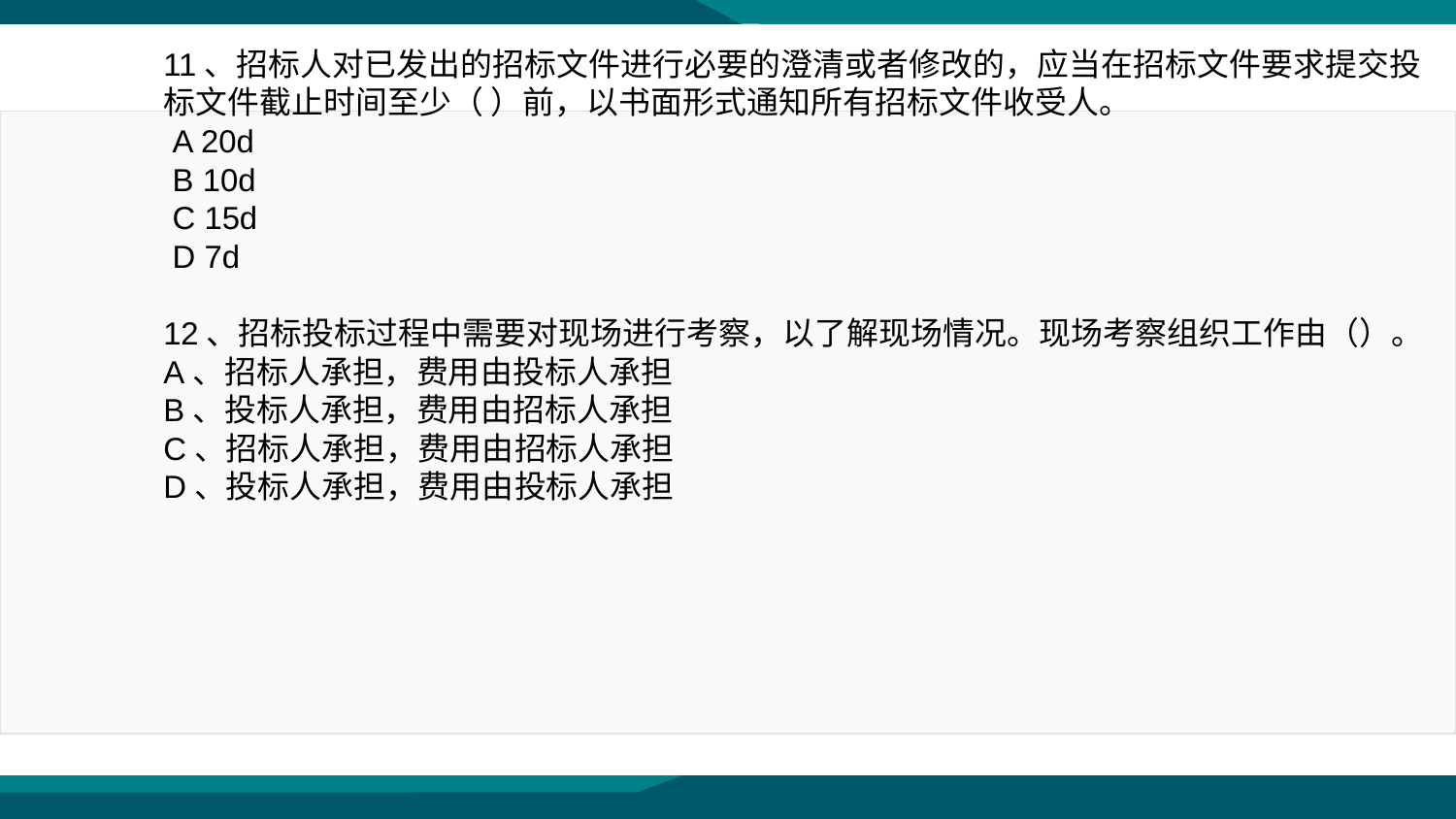

11、招标人对已发出的招标文件进行必要的澄清或者修改的，应当在招标文件要求提交投标文件截止时间至少（ ）前，以书面形式通知所有招标文件收受人。
 A 20d
 B 10d
 C 15d
 D 7d
12、招标投标过程中需要对现场进行考察，以了解现场情况。现场考察组织工作由（）。
A、招标人承担，费用由投标人承担
B、投标人承担，费用由招标人承担
C、招标人承担，费用由招标人承担
D、投标人承担，费用由投标人承担